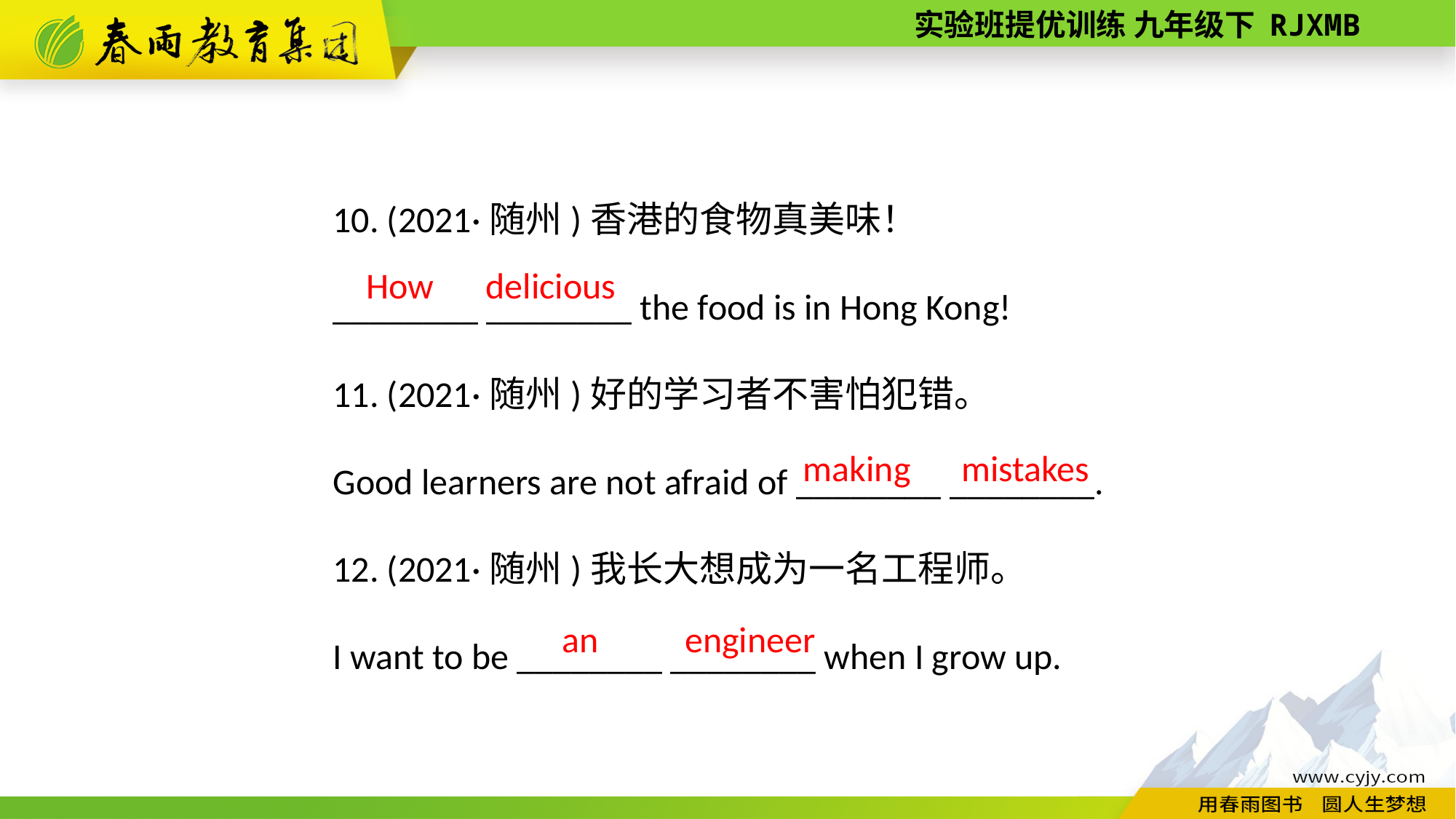

10. (2021·随州)香港的食物真美味！
________ ________ the food is in Hong Kong!
11. (2021·随州)好的学习者不害怕犯错。
Good learners are not afraid of ________ ________.
12. (2021·随州)我长大想成为一名工程师。
I want to be ________ ________ when I grow up.
How
delicious
mistakes
making
an
engineer